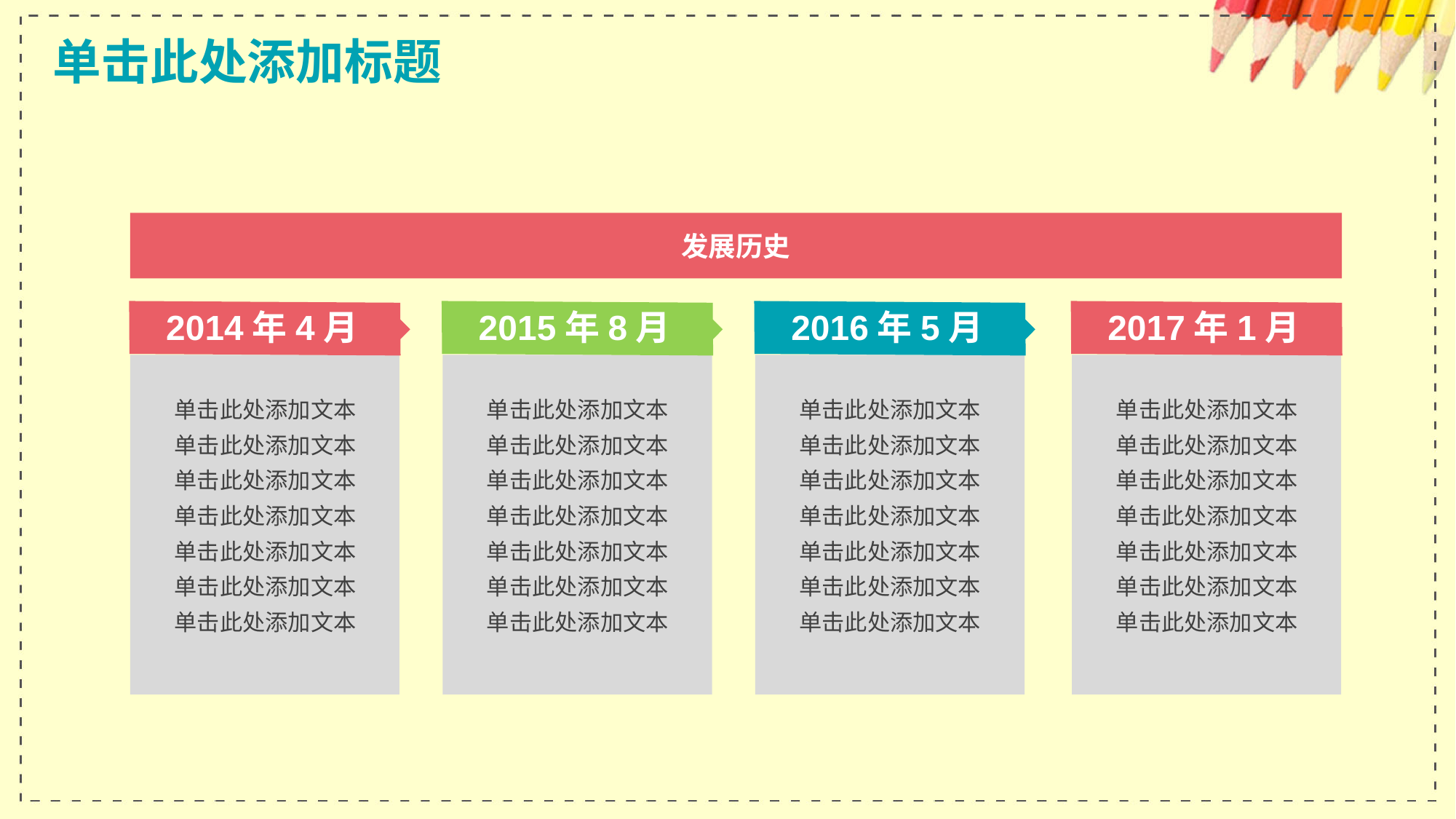

# 单击此处添加标题
发展历史

2014年4月
单击此处添加文本
单击此处添加文本
单击此处添加文本
单击此处添加文本
单击此处添加文本
单击此处添加文本
单击此处添加文本

2015年8月
单击此处添加文本
单击此处添加文本
单击此处添加文本
单击此处添加文本
单击此处添加文本
单击此处添加文本
单击此处添加文本

2016年5月
单击此处添加文本
单击此处添加文本
单击此处添加文本
单击此处添加文本
单击此处添加文本
单击此处添加文本
单击此处添加文本

2017年1月
单击此处添加文本
单击此处添加文本
单击此处添加文本
单击此处添加文本
单击此处添加文本
单击此处添加文本
单击此处添加文本